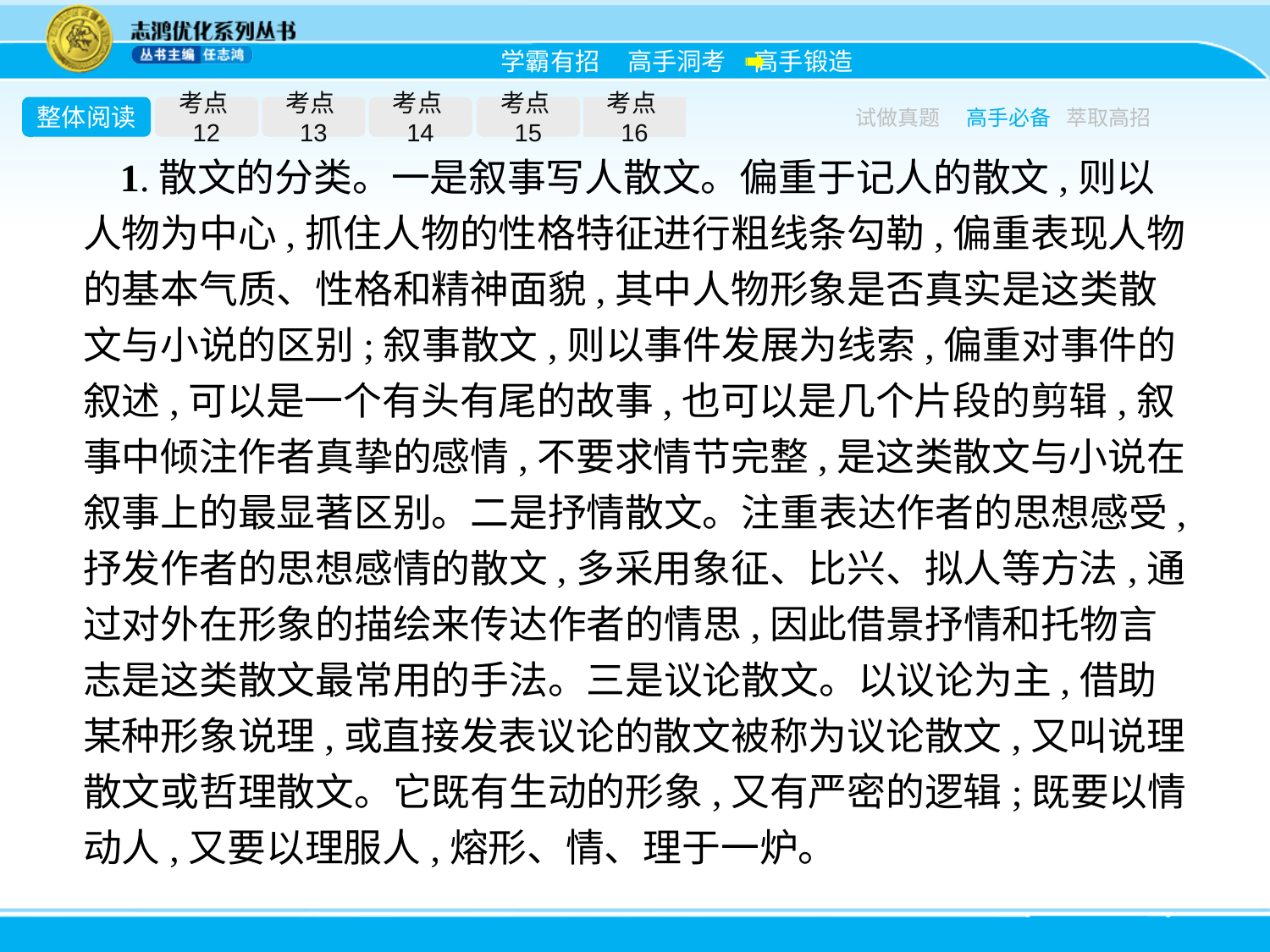

整体阅读
考点12
考点13
考点14
考点15
考点16
试做真题
高手必备
萃取高招
1.散文的分类。一是叙事写人散文。偏重于记人的散文,则以人物为中心,抓住人物的性格特征进行粗线条勾勒,偏重表现人物的基本气质、性格和精神面貌,其中人物形象是否真实是这类散文与小说的区别;叙事散文,则以事件发展为线索,偏重对事件的叙述,可以是一个有头有尾的故事,也可以是几个片段的剪辑,叙事中倾注作者真挚的感情,不要求情节完整,是这类散文与小说在叙事上的最显著区别。二是抒情散文。注重表达作者的思想感受,抒发作者的思想感情的散文,多采用象征、比兴、拟人等方法,通过对外在形象的描绘来传达作者的情思,因此借景抒情和托物言志是这类散文最常用的手法。三是议论散文。以议论为主,借助某种形象说理,或直接发表议论的散文被称为议论散文,又叫说理散文或哲理散文。它既有生动的形象,又有严密的逻辑;既要以情动人,又要以理服人,熔形、情、理于一炉。